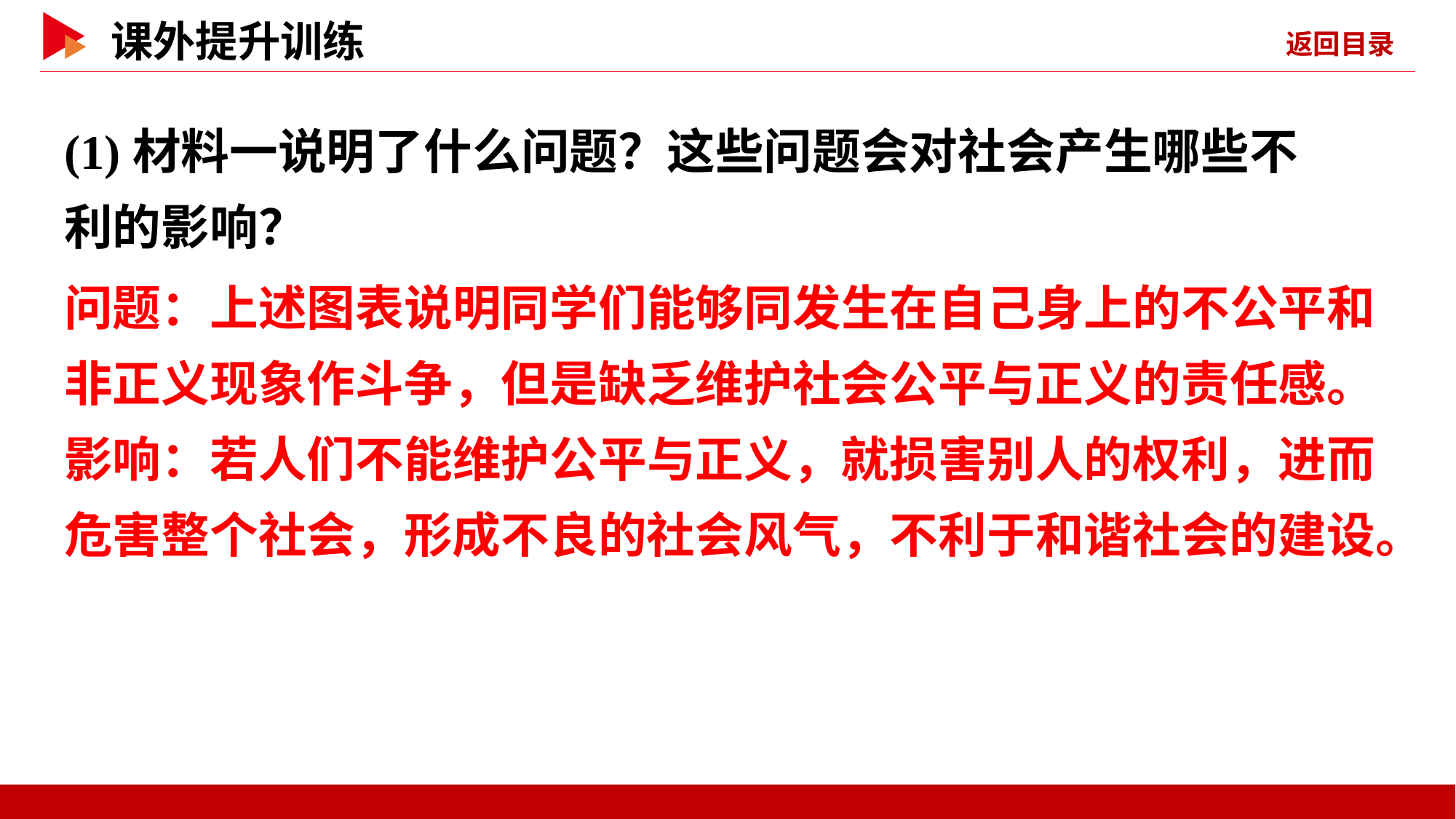

(1)材料一说明了什么问题？这些问题会对社会产生哪些不利的影响？
问题：上述图表说明同学们能够同发生在自己身上的不公平和非正义现象作斗争，但是缺乏维护社会公平与正义的责任感。
影响：若人们不能维护公平与正义，就损害别人的权利，进而危害整个社会，形成不良的社会风气，不利于和谐社会的建设。